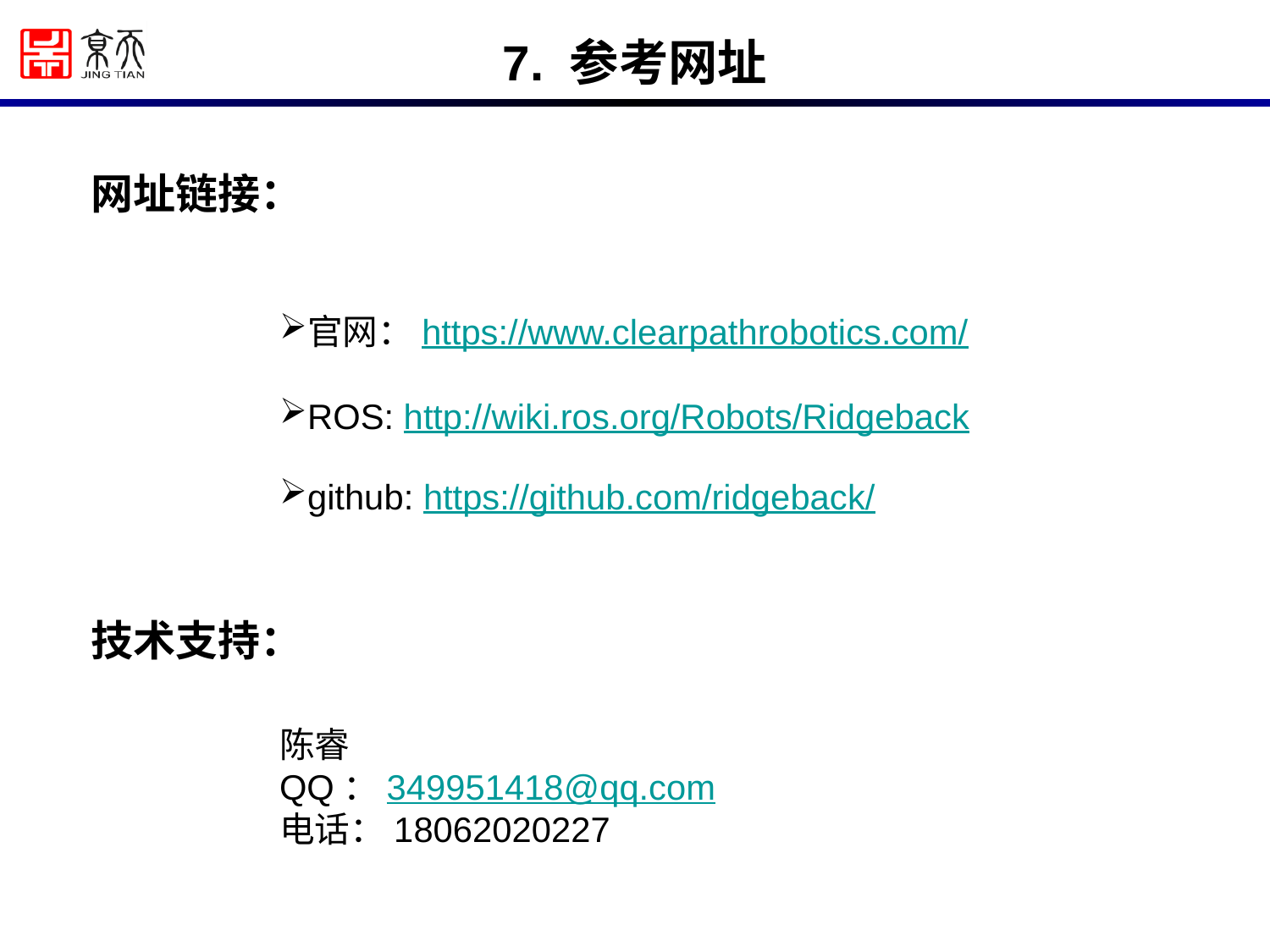

7. 参考网址
网址链接：
官网：https://www.clearpathrobotics.com/

ROS: http://wiki.ros.org/Robots/Ridgeback

github: https://github.com/ridgeback/
技术支持：
陈睿
QQ：349951418@qq.com
电话：18062020227